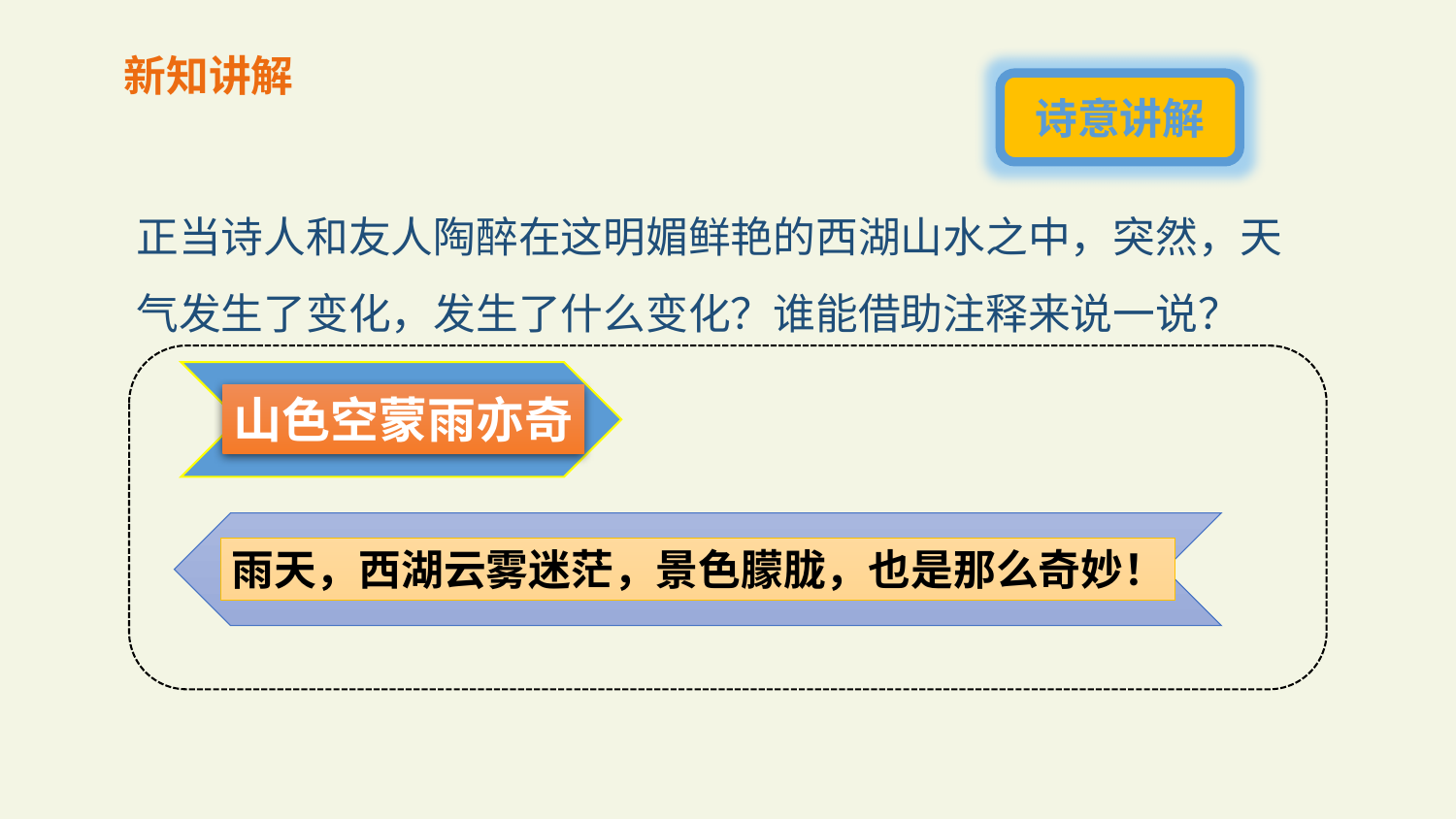

新知讲解
诗意讲解
正当诗人和友人陶醉在这明媚鲜艳的西湖山水之中，突然，天气发生了变化，发生了什么变化？谁能借助注释来说一说？

山色空蒙雨亦奇

雨天，西湖云雾迷茫，景色朦胧，也是那么奇妙！